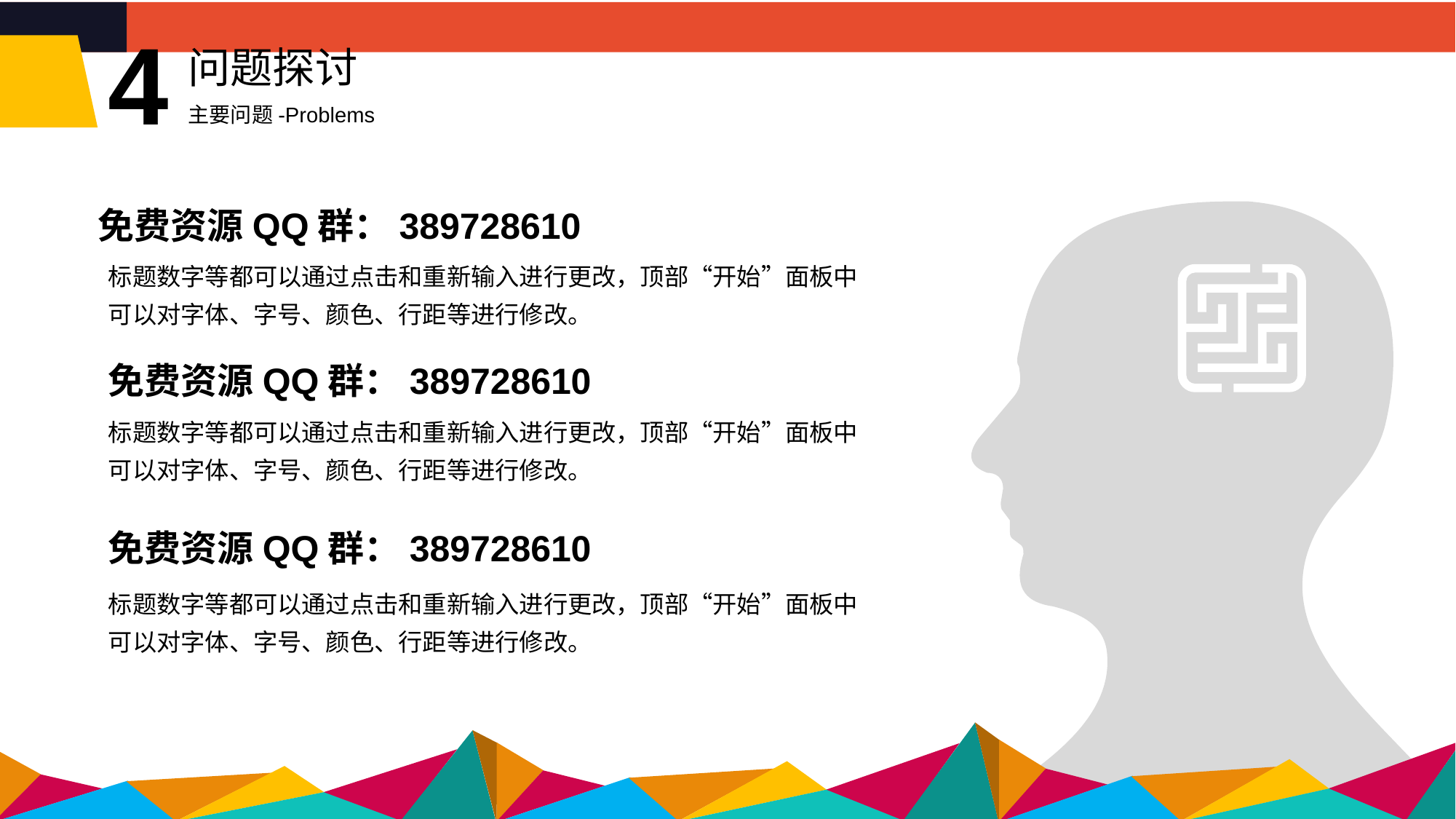

4

问题探讨
主要问题-Problems
免费资源QQ群：389728610
标题数字等都可以通过点击和重新输入进行更改，顶部“开始”面板中可以对字体、字号、颜色、行距等进行修改。
免费资源QQ群：389728610
标题数字等都可以通过点击和重新输入进行更改，顶部“开始”面板中可以对字体、字号、颜色、行距等进行修改。
免费资源QQ群：389728610
标题数字等都可以通过点击和重新输入进行更改，顶部“开始”面板中可以对字体、字号、颜色、行距等进行修改。